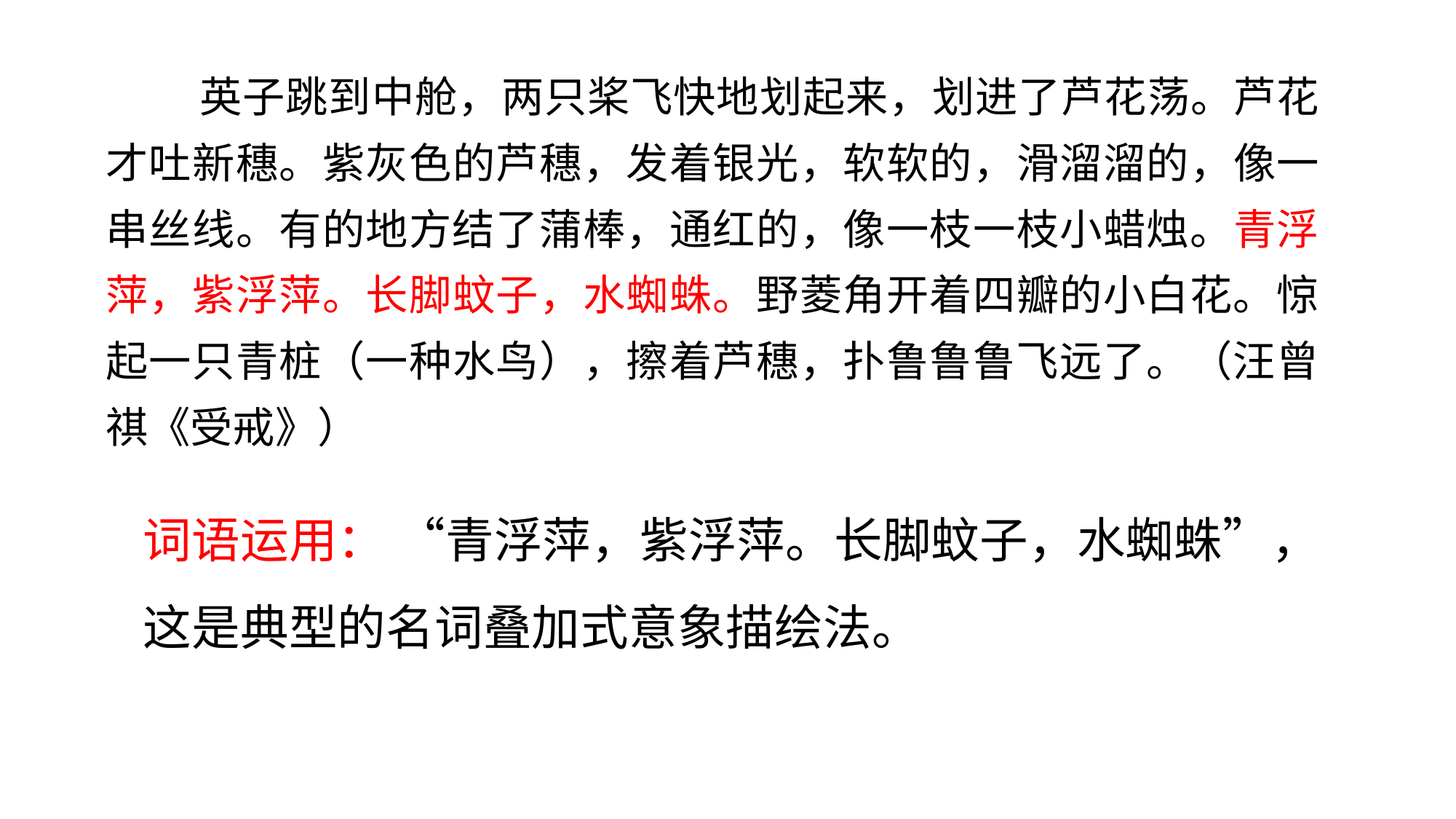

英子跳到中舱，两只桨飞快地划起来，划进了芦花荡。芦花才吐新穗。紫灰色的芦穗，发着银光，软软的，滑溜溜的，像一串丝线。有的地方结了蒲棒，通红的，像一枝一枝小蜡烛。青浮萍，紫浮萍。长脚蚊子，水蜘蛛。野菱角开着四瓣的小白花。惊起一只青桩（一种水鸟），擦着芦穗，扑鲁鲁鲁飞远了。（汪曾祺《受戒》）
词语运用： “青浮萍，紫浮萍。长脚蚊子，水蜘蛛”，这是典型的名词叠加式意象描绘法。